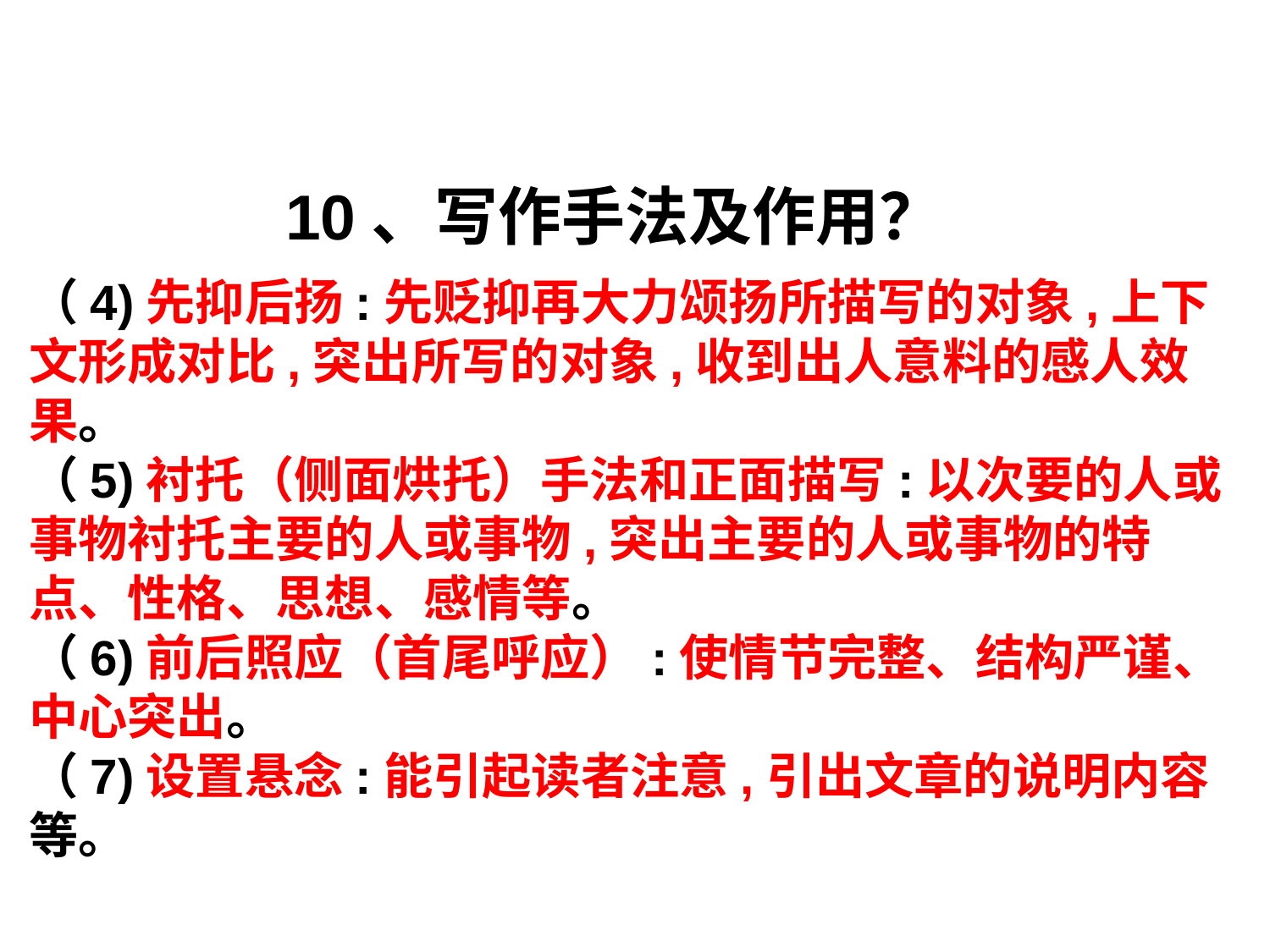

10、写作手法及作用？
（4)先抑后扬:先贬抑再大力颂扬所描写的对象,上下文形成对比,突出所写的对象,收到出人意料的感人效果。
（5)衬托（侧面烘托）手法和正面描写:以次要的人或事物衬托主要的人或事物,突出主要的人或事物的特点、性格、思想、感情等。
（6)前后照应（首尾呼应）:使情节完整、结构严谨、中心突出。
（7)设置悬念:能引起读者注意,引出文章的说明内容等。